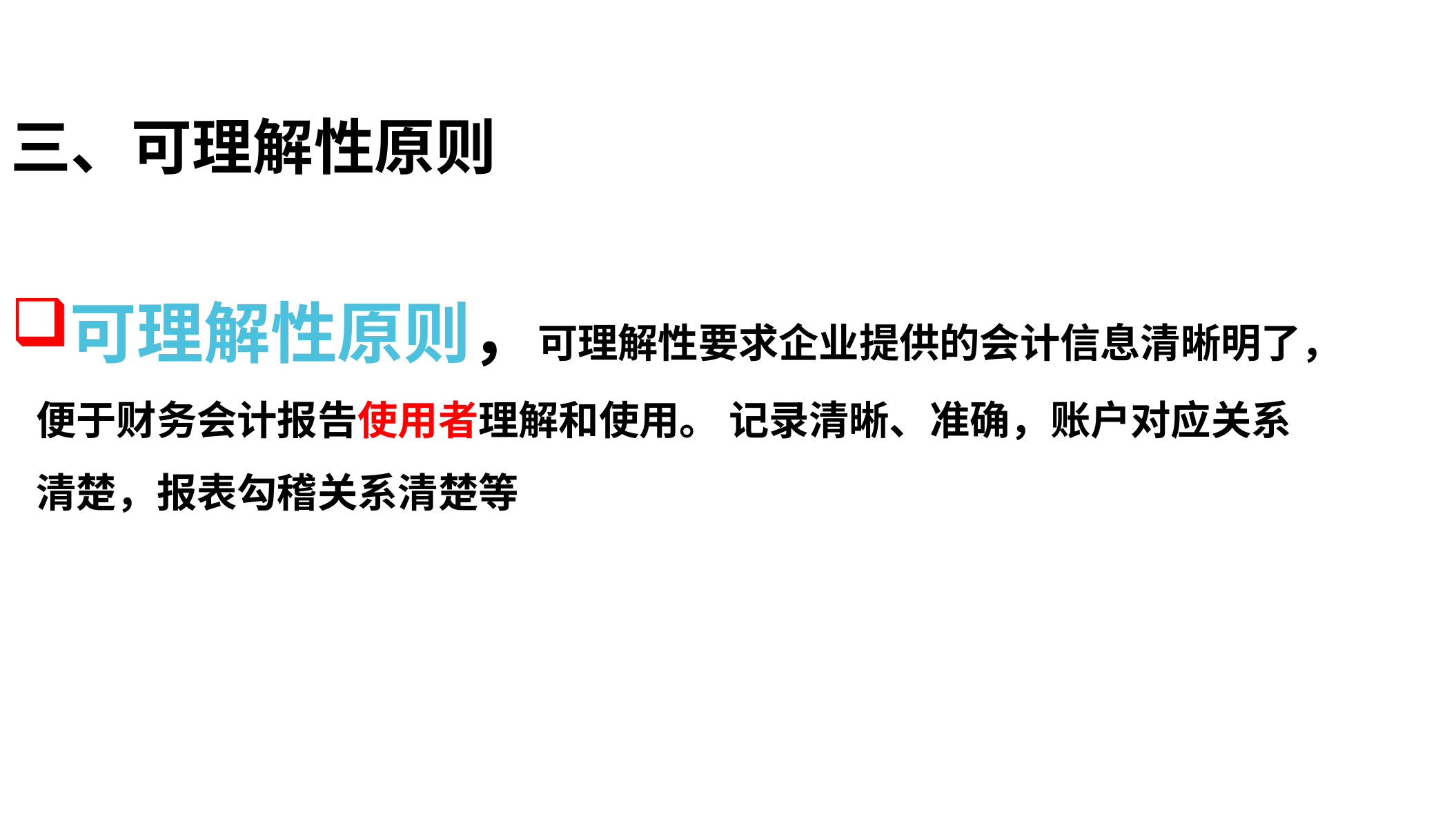

三、可理解性原则
可理解性原则，可理解性要求企业提供的会计信息清晰明了，便于财务会计报告使用者理解和使用。 记录清晰、准确，账户对应关系清楚，报表勾稽关系清楚等
54